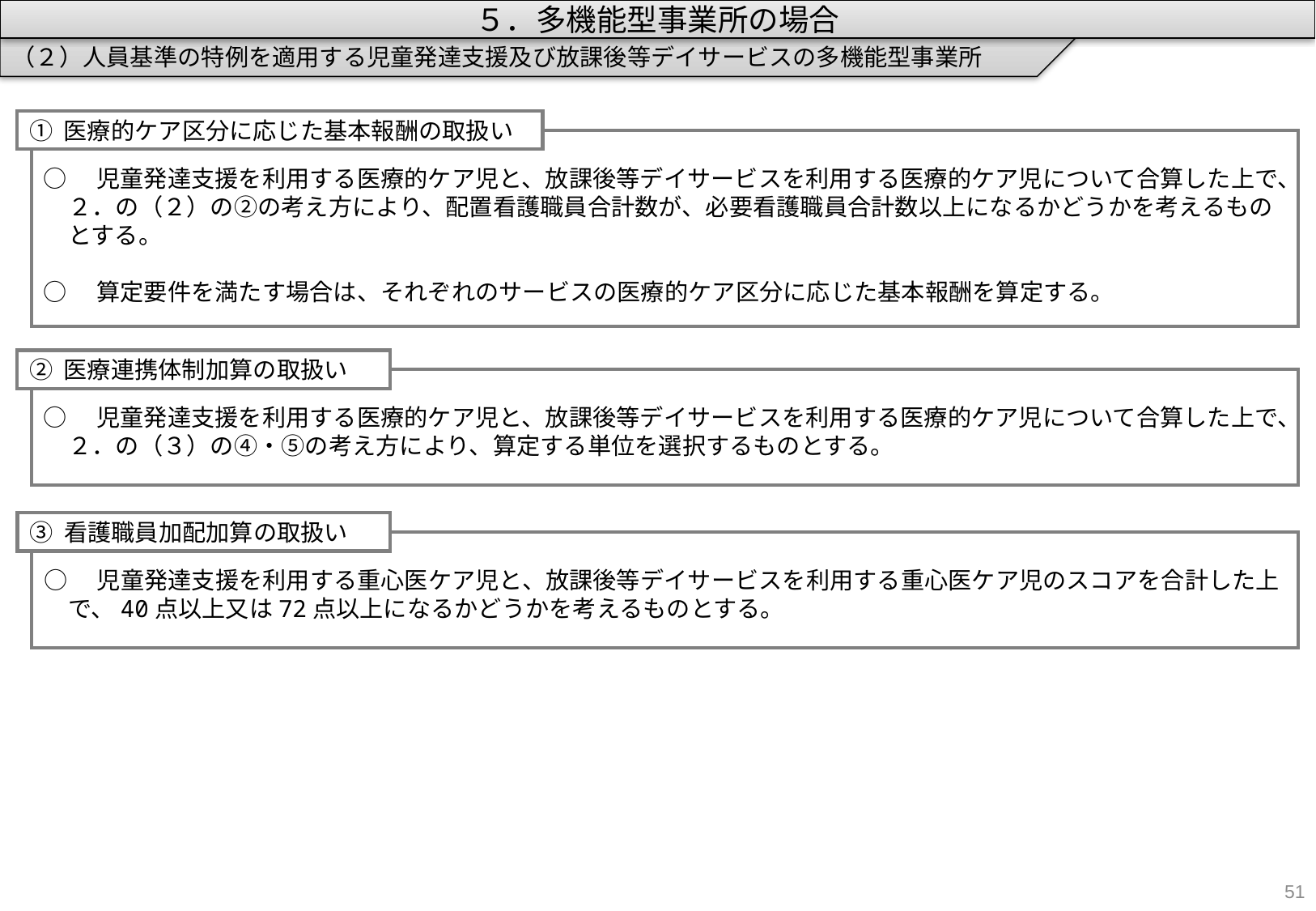

（２）人員基準の特例を適用する児童発達支援及び放課後等デイサービスの多機能型事業所
５．多機能型事業所の場合
① 医療的ケア区分に応じた基本報酬の取扱い
○　児童発達支援を利用する医療的ケア児と、放課後等デイサービスを利用する医療的ケア児について合算した上で、２．の（２）の②の考え方により、配置看護職員合計数が、必要看護職員合計数以上になるかどうかを考えるものとする。

○　算定要件を満たす場合は、それぞれのサービスの医療的ケア区分に応じた基本報酬を算定する。
② 医療連携体制加算の取扱い
○　児童発達支援を利用する医療的ケア児と、放課後等デイサービスを利用する医療的ケア児について合算した上で、２．の（３）の④・⑤の考え方により、算定する単位を選択するものとする。

③ 看護職員加配加算の取扱い
○　児童発達支援を利用する重心医ケア児と、放課後等デイサービスを利用する重心医ケア児のスコアを合計した上で、40点以上又は72点以上になるかどうかを考えるものとする。

51